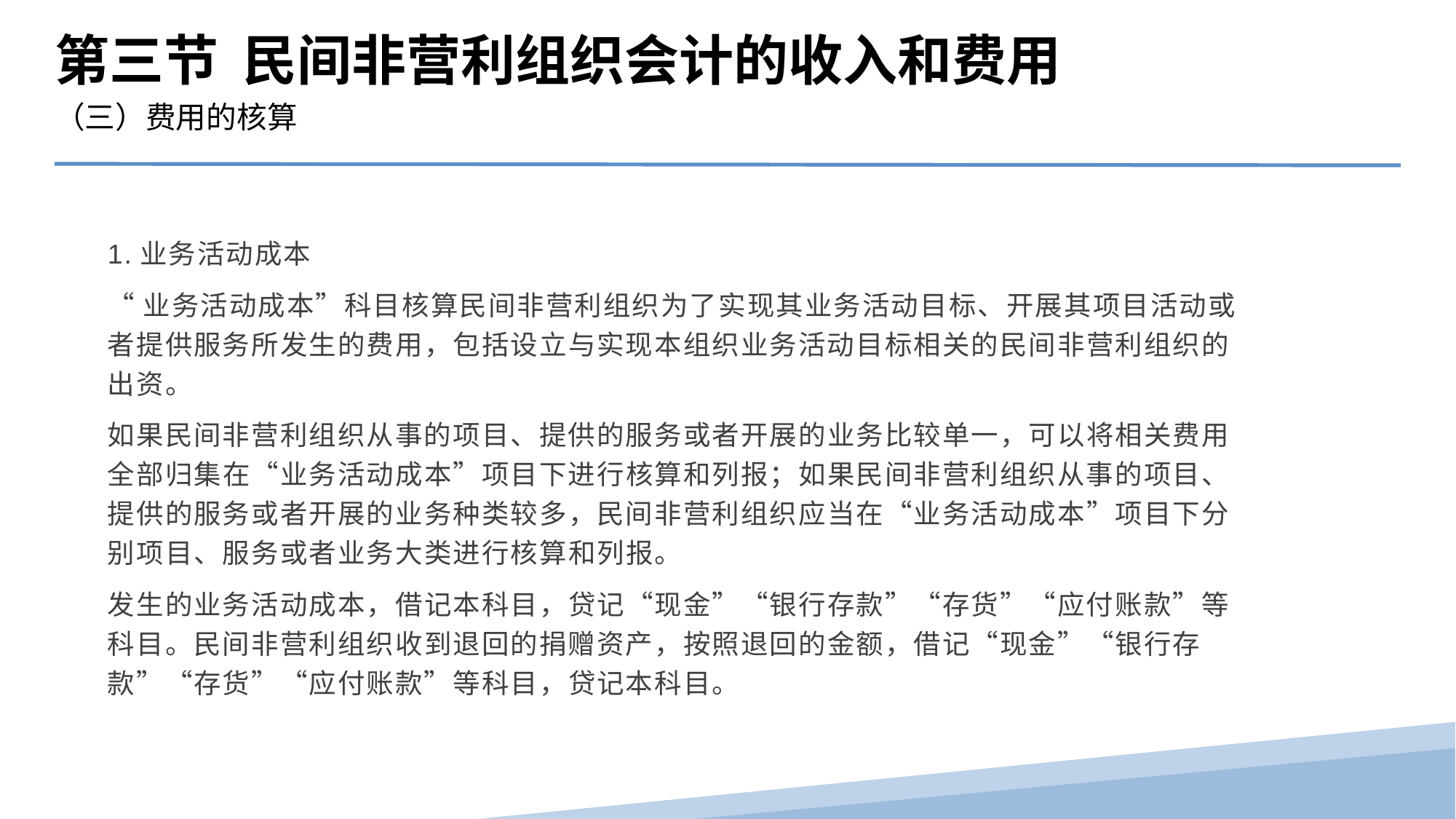

第三节  民间非营利组织会计的收入和费用
（三）费用的核算
1.业务活动成本
“业务活动成本”科目核算民间非营利组织为了实现其业务活动目标、开展其项目活动或者提供服务所发生的费用，包括设立与实现本组织业务活动目标相关的民间非营利组织的出资。
如果民间非营利组织从事的项目、提供的服务或者开展的业务比较单一，可以将相关费用全部归集在“业务活动成本”项目下进行核算和列报；如果民间非营利组织从事的项目、提供的服务或者开展的业务种类较多，民间非营利组织应当在“业务活动成本”项目下分别项目、服务或者业务大类进行核算和列报。
发生的业务活动成本，借记本科目，贷记“现金”“银行存款”“存货”“应付账款”等科目。民间非营利组织收到退回的捐赠资产，按照退回的金额，借记“现金”“银行存款”“存货”“应付账款”等科目，贷记本科目。